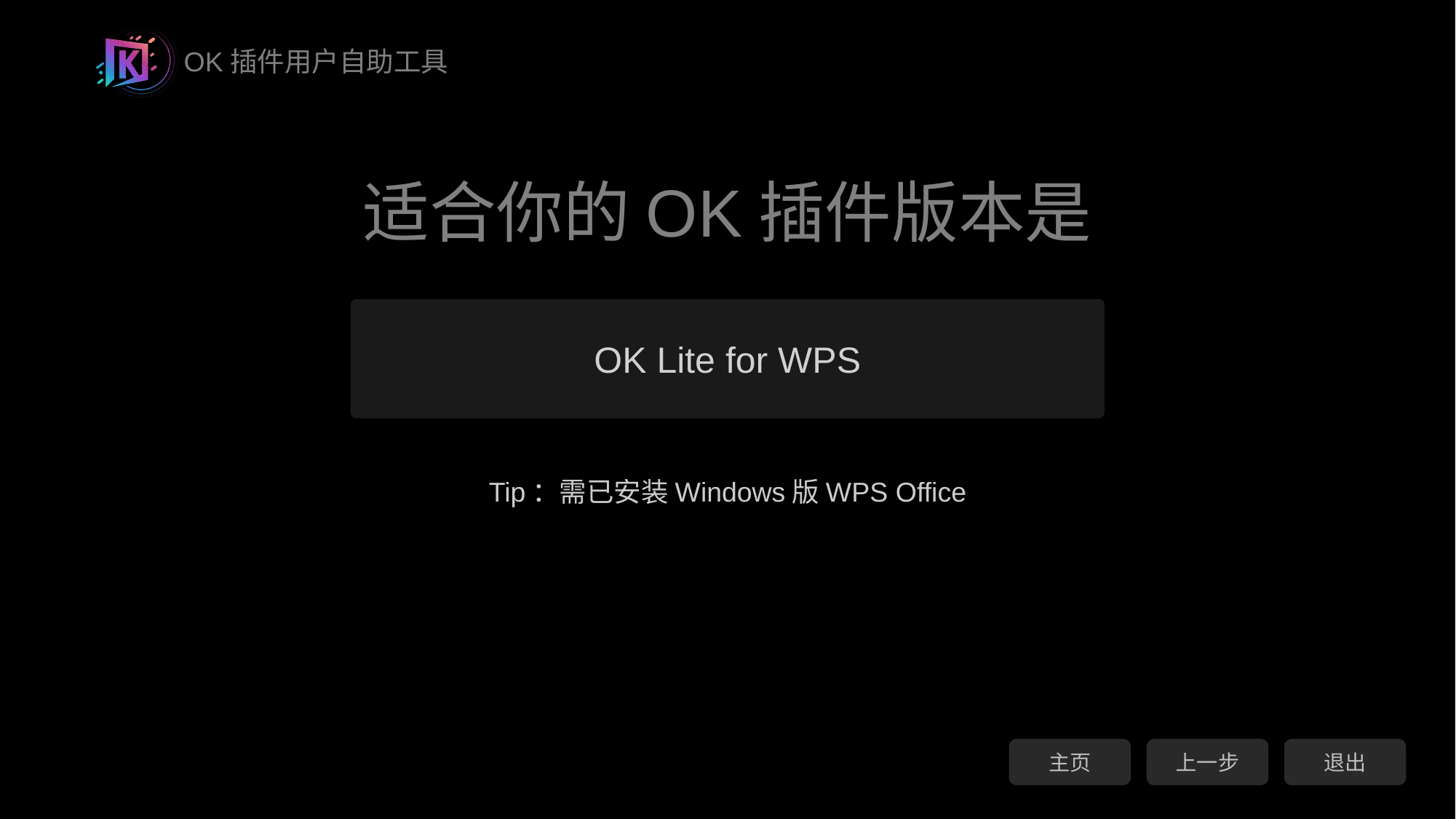

适合你的OK插件版本是
OK Lite for WPS
Tip：需已安装Windows版WPS Office